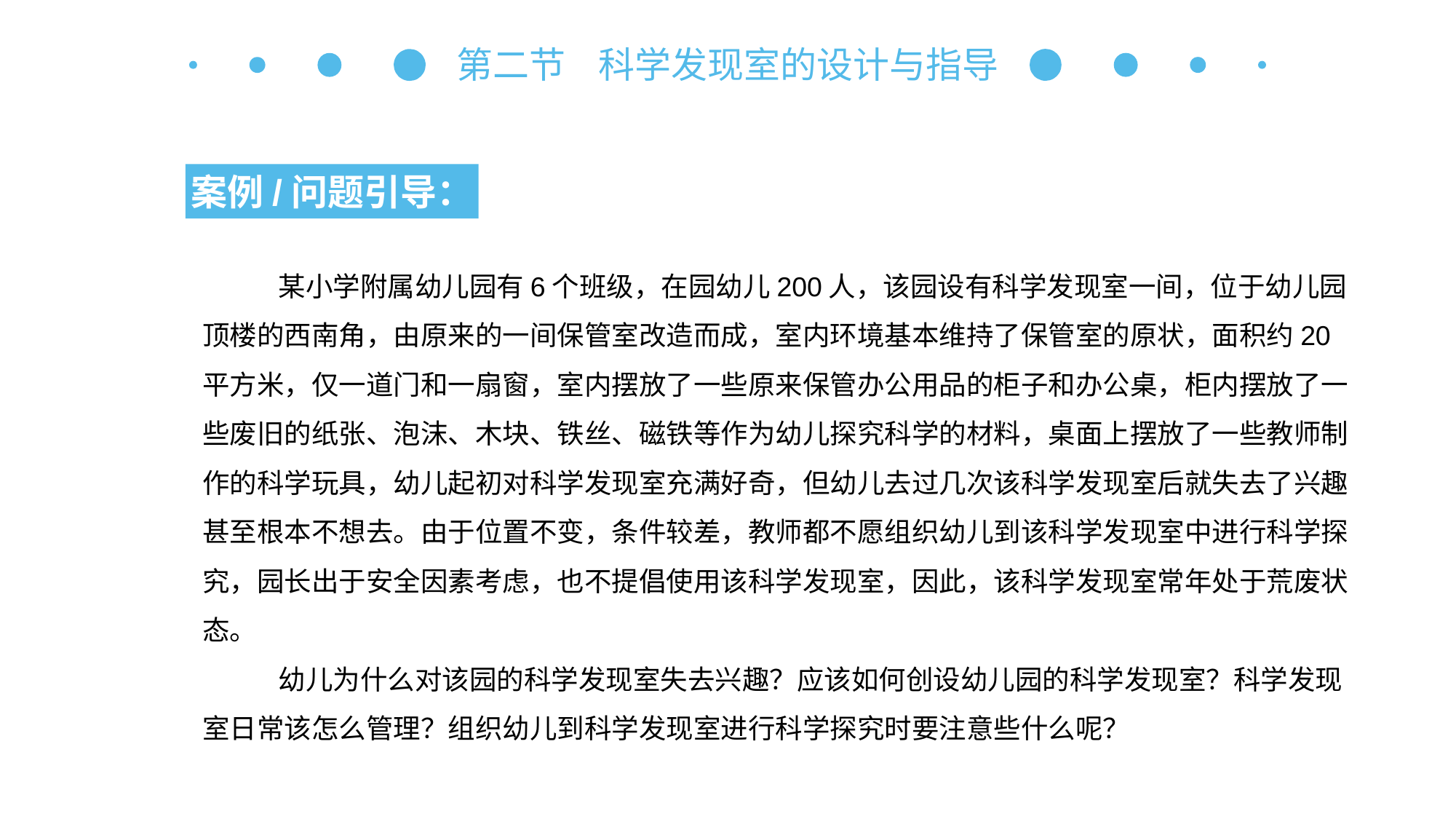

第二节    科学发现室的设计与指导

案例/问题引导：
某小学附属幼儿园有6个班级，在园幼儿200人，该园设有科学发现室一间，位于幼儿园顶楼的西南角，由原来的一间保管室改造而成，室内环境基本维持了保管室的原状，面积约20平方米，仅一道门和一扇窗，室内摆放了一些原来保管办公用品的柜子和办公桌，柜内摆放了一些废旧的纸张、泡沫、木块、铁丝、磁铁等作为幼儿探究科学的材料，桌面上摆放了一些教师制作的科学玩具，幼儿起初对科学发现室充满好奇，但幼儿去过几次该科学发现室后就失去了兴趣甚至根本不想去。由于位置不变，条件较差，教师都不愿组织幼儿到该科学发现室中进行科学探究，园长出于安全因素考虑，也不提倡使用该科学发现室，因此，该科学发现室常年处于荒废状态。
幼儿为什么对该园的科学发现室失去兴趣？应该如何创设幼儿园的科学发现室？科学发现室日常该怎么管理？组织幼儿到科学发现室进行科学探究时要注意些什么呢？